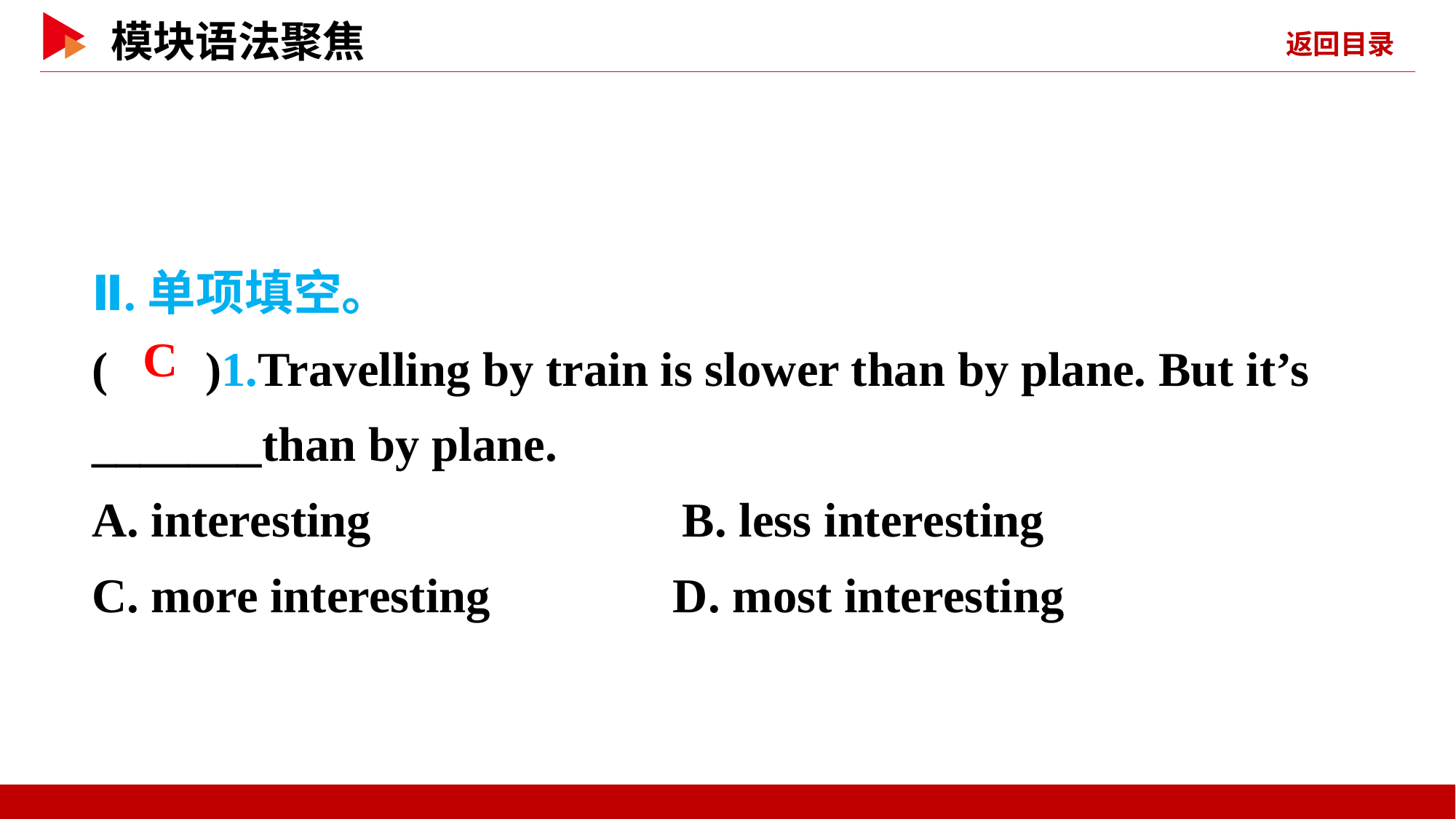

Ⅱ.单项填空。
(        )1.Travelling by train is slower than by plane. But it’s _______than by plane.
A. interesting　　 		   B. less interesting
C. more interesting               D. most interesting
   C